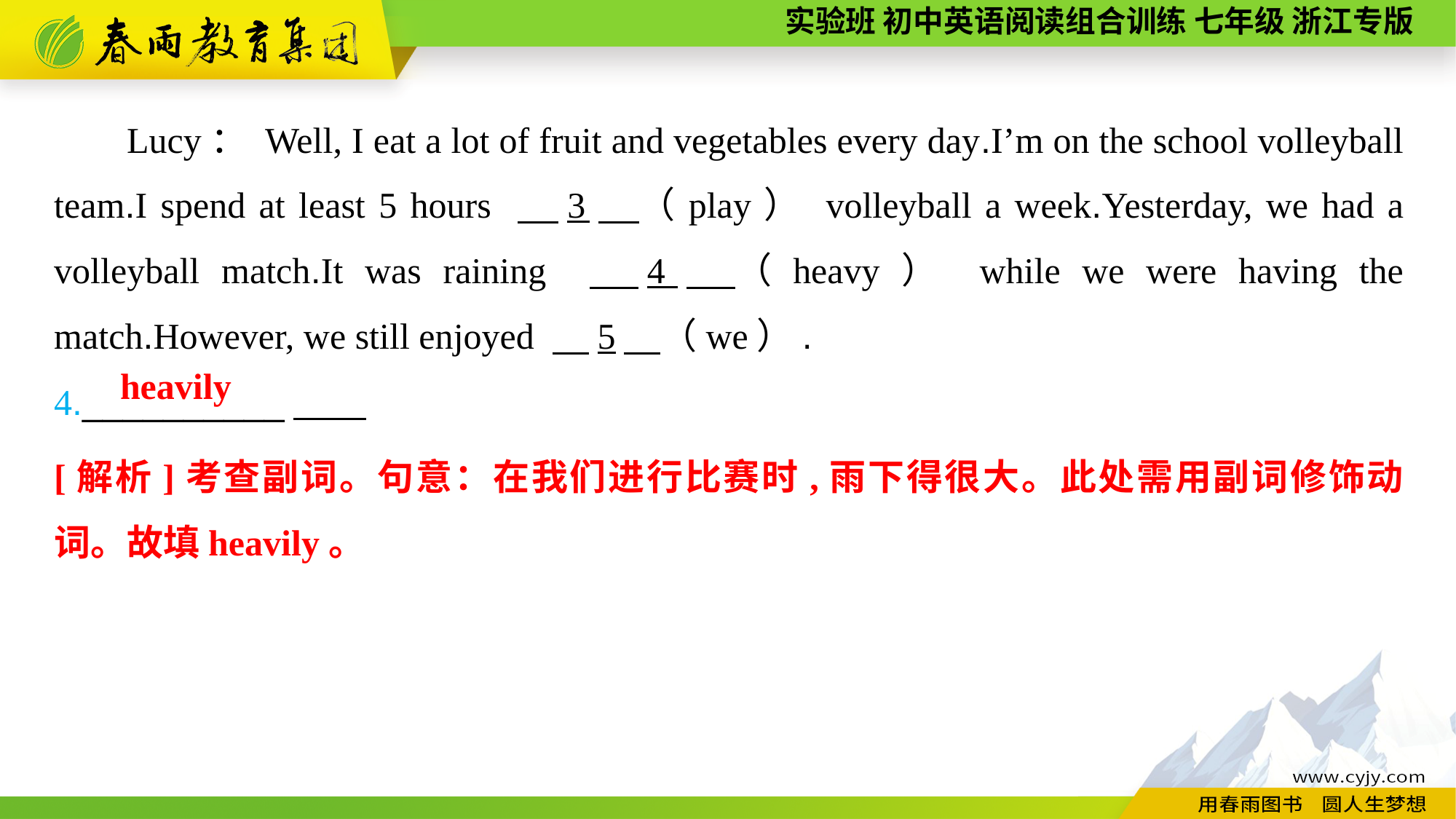

Lucy： Well, I eat a lot of fruit and vegetables every day.I’m on the school volleyball team.I spend at least 5 hours 　3　（play） volleyball a week.Yesterday, we had a volleyball match.It was raining 　4　（heavy） while we were having the match.However, we still enjoyed 　5　（we）.
4.__________
heavily
[解析]考查副词。句意：在我们进行比赛时,雨下得很大。此处需用副词修饰动词。故填heavily。